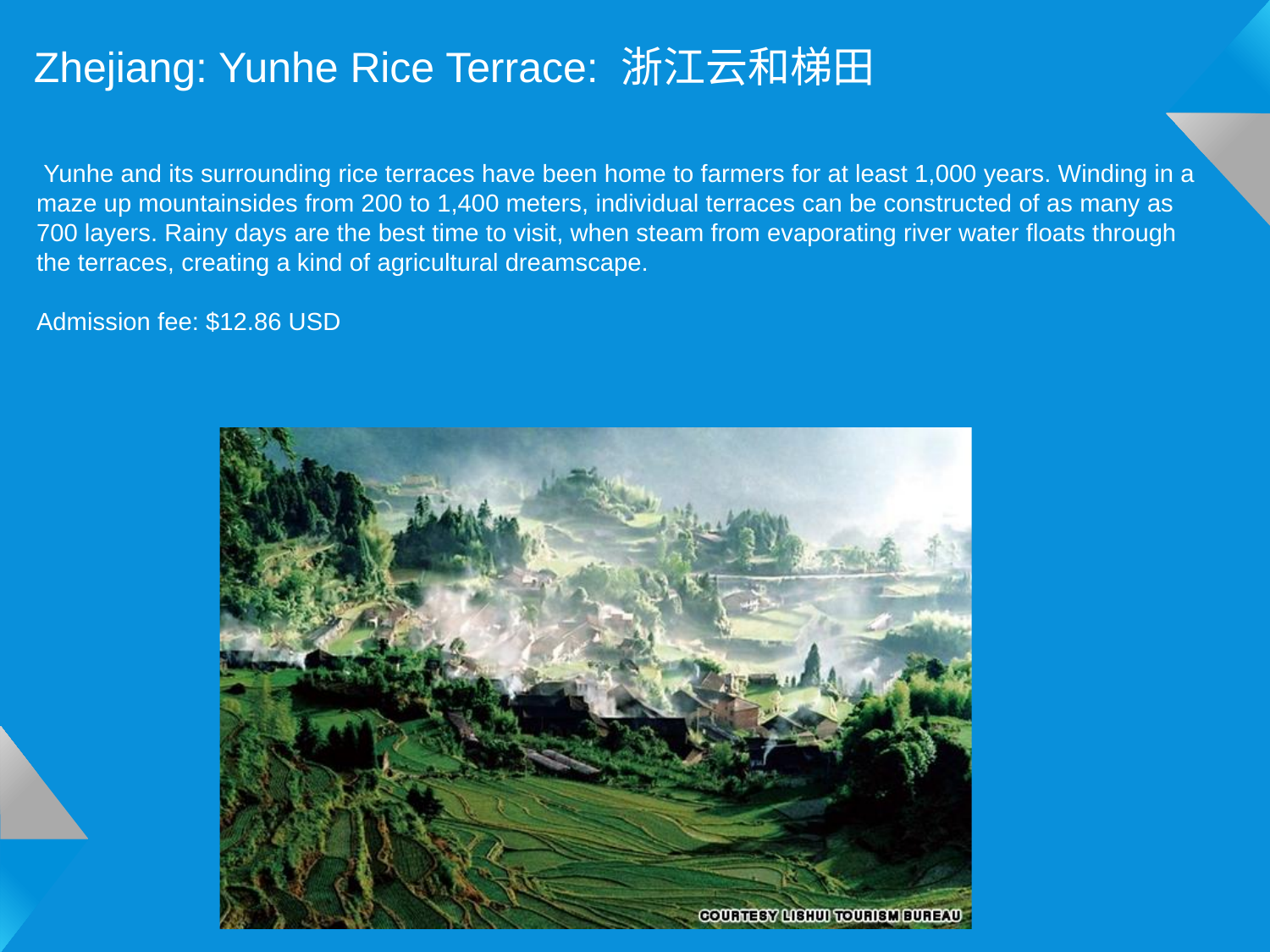

Zhejiang: Yunhe Rice Terrace: 浙江云和梯田

 Yunhe and its surrounding rice terraces have been home to farmers for at least 1,000 years. Winding in a maze up mountainsides from 200 to 1,400 meters, individual terraces can be constructed of as many as 700 layers. Rainy days are the best time to visit, when steam from evaporating river water floats through the terraces, creating a kind of agricultural dreamscape.

Admission fee: $12.86 USD